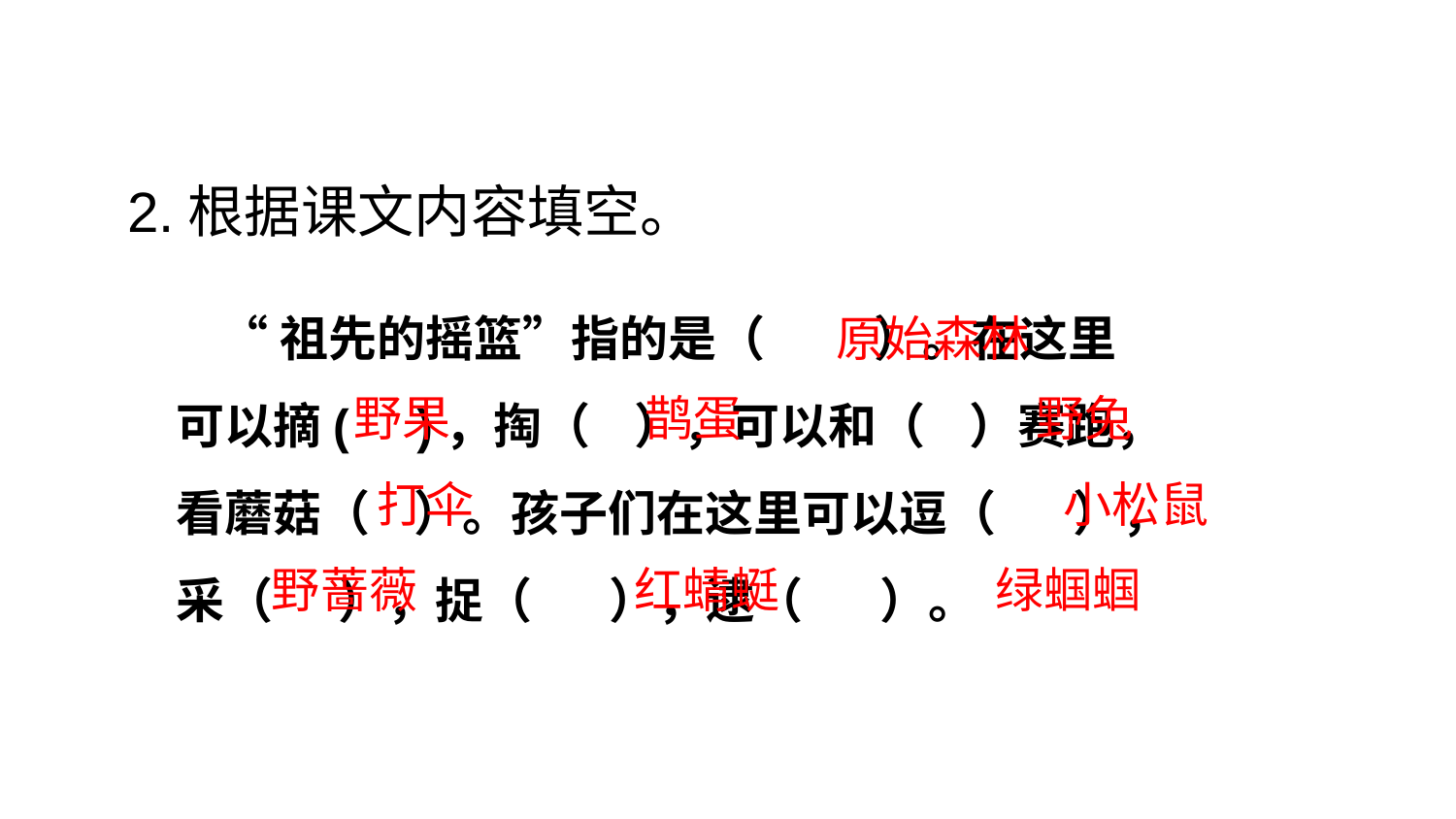

2.根据课文内容填空。
    “祖先的摇篮”指的是（          ）。在这里
可以摘(     )，掏（    ），可以和（    ）赛跑，
看蘑菇（    ）。孩子们在这里可以逗（       ），
采（      ），捉（       ），逮（       ）。
原始森林
野果
鹊蛋
野兔
打伞
小松鼠
野蔷薇
红蜻蜓
绿蝈蝈